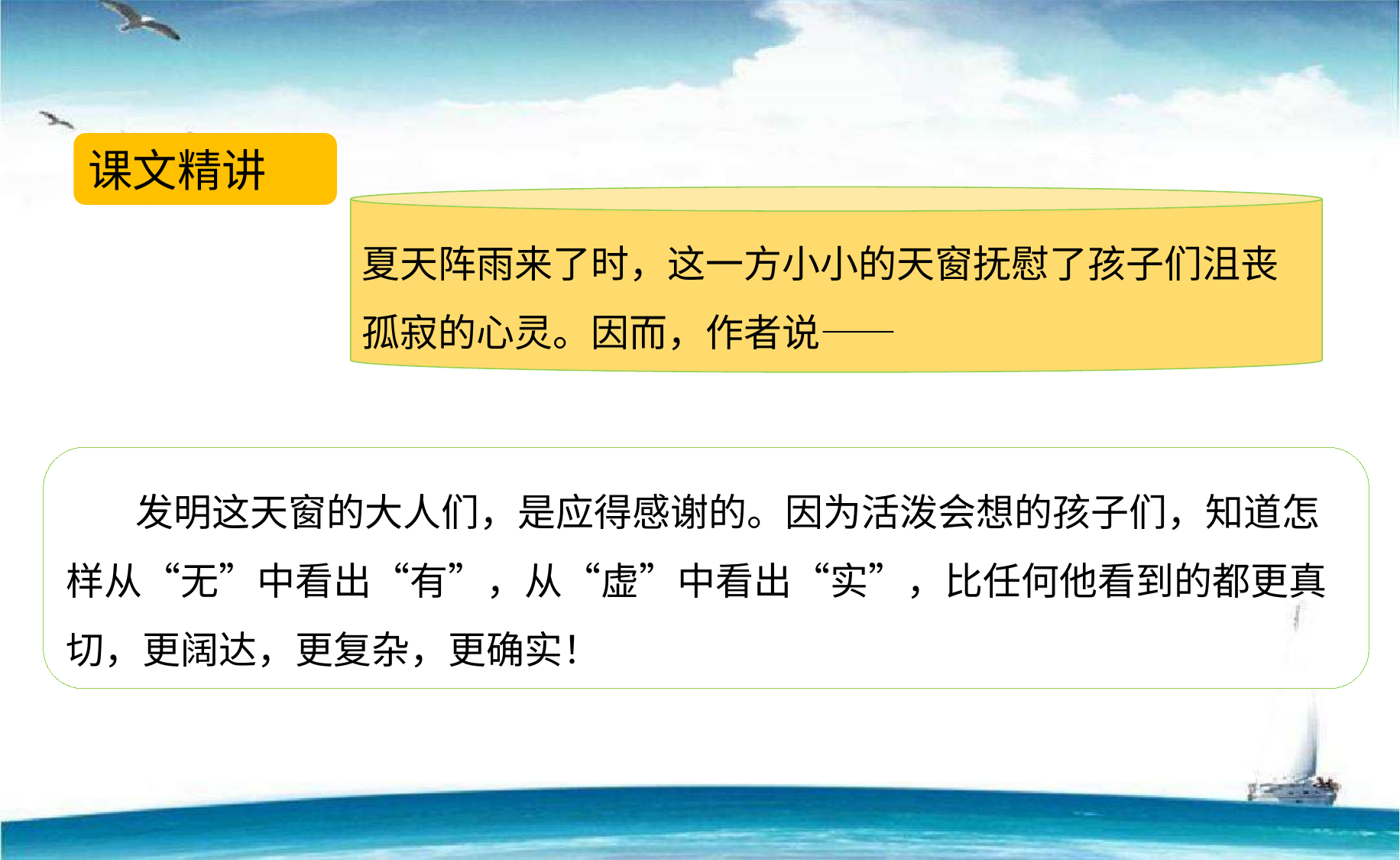

课文精讲
夏天阵雨来了时，这一方小小的天窗抚慰了孩子们沮丧孤寂的心灵。因而，作者说——
       发明这天窗的大人们，是应得感谢的。因为活泼会想的孩子们，知道怎样从“无”中看出“有”，从“虚”中看出“实”，比任何他看到的都更真切，更阔达，更复杂，更确实！